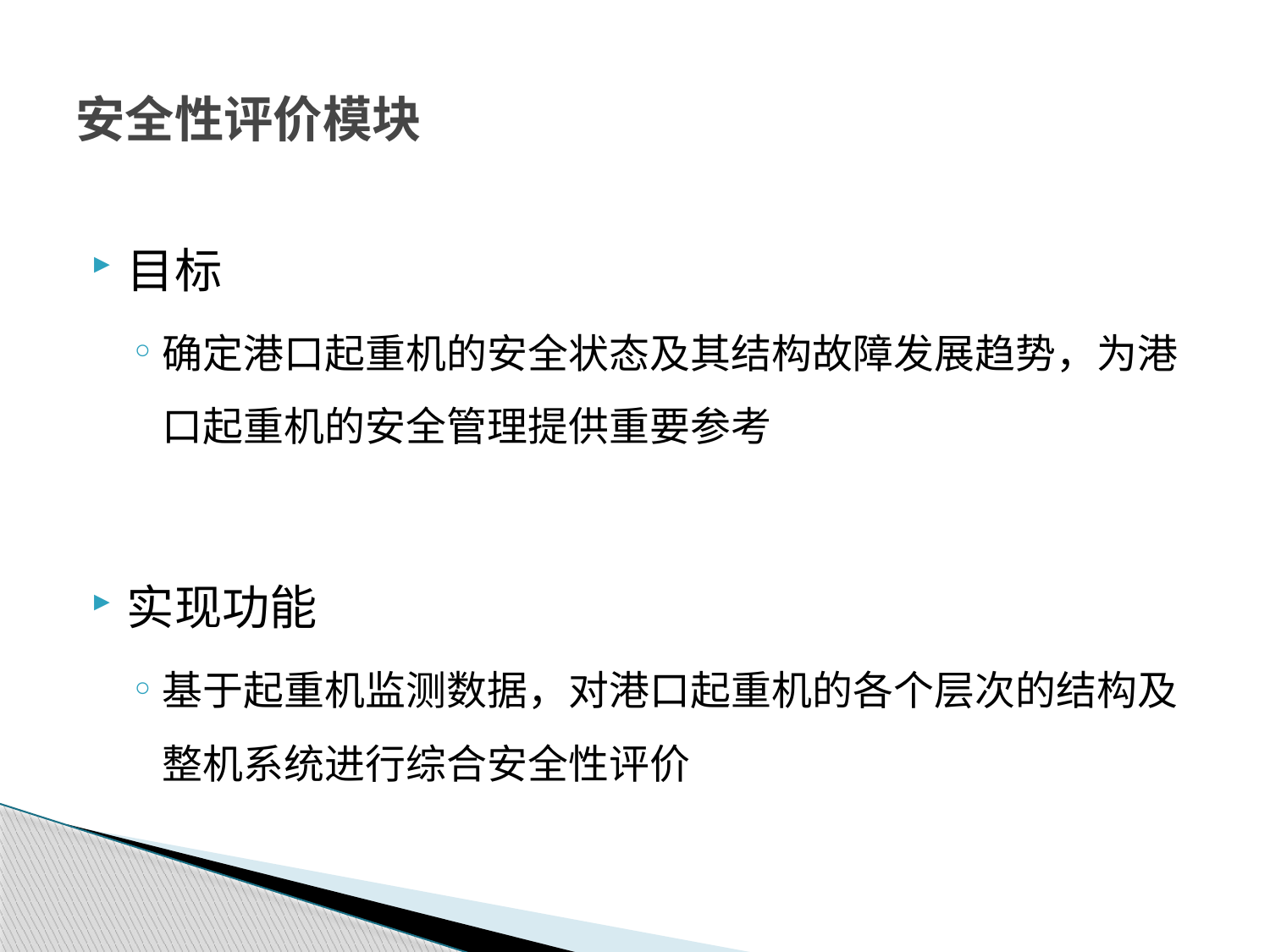

# 安全性评价模块
目标
确定港口起重机的安全状态及其结构故障发展趋势，为港口起重机的安全管理提供重要参考

实现功能
基于起重机监测数据，对港口起重机的各个层次的结构及整机系统进行综合安全性评价